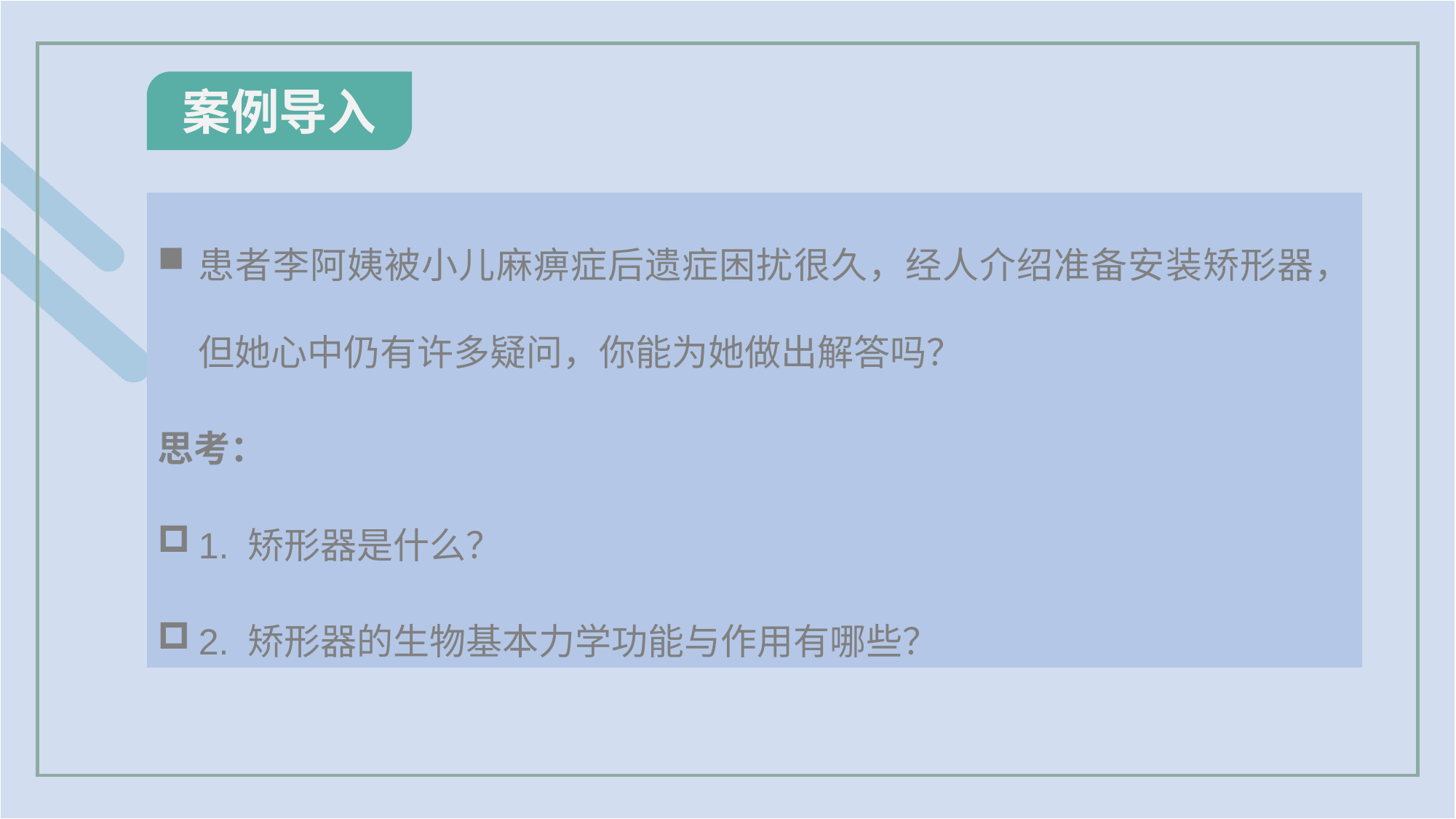

案例导入
患者李阿姨被小儿麻痹症后遗症困扰很久，经人介绍准备安装矫形器，但她心中仍有许多疑问，你能为她做出解答吗？
思考：
1. 矫形器是什么？
2. 矫形器的生物基本力学功能与作用有哪些？